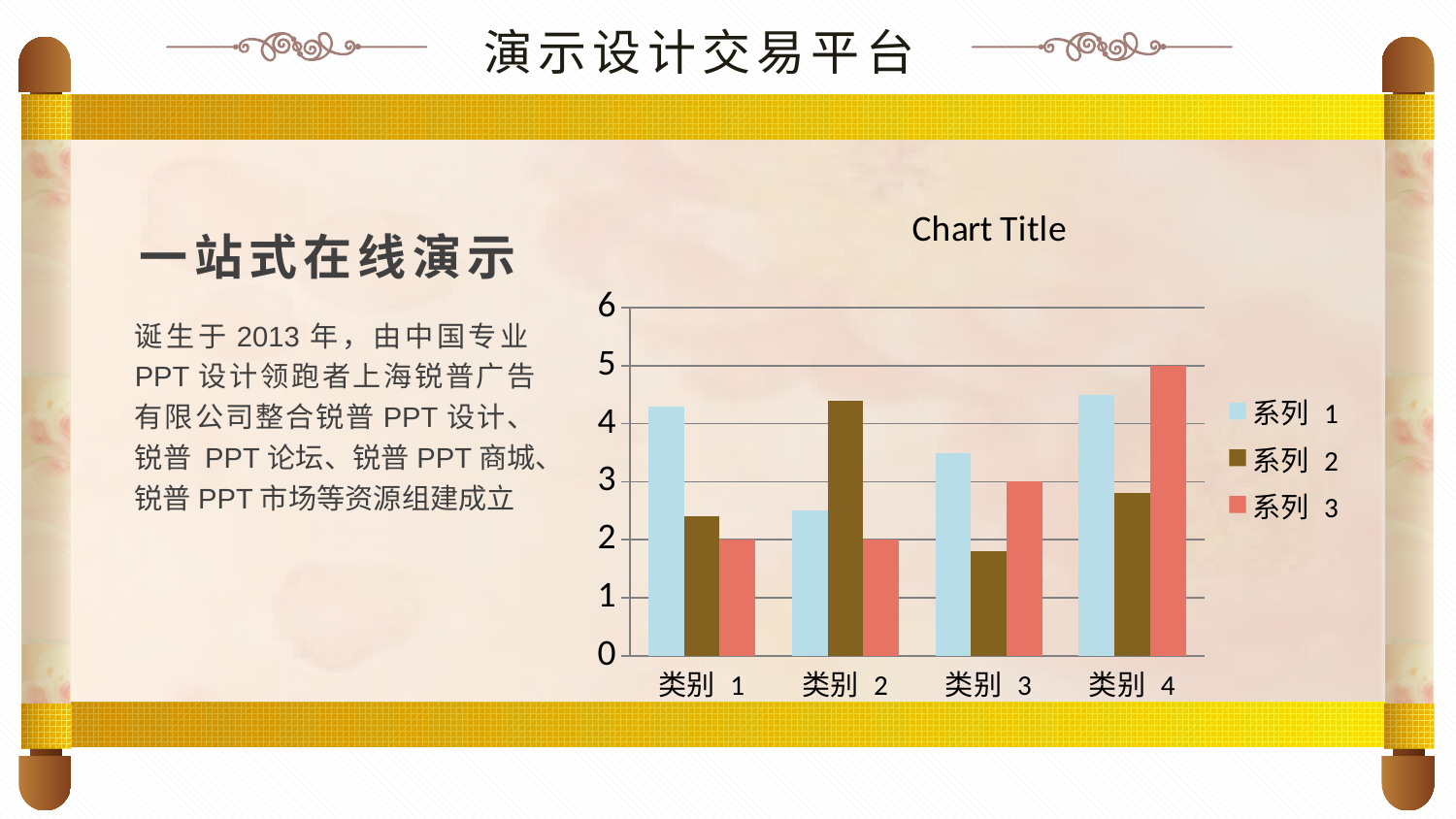

演示设计交易平台

### Chart:

| Category | 系列 1 | 系列 2 | 系列 3 |
|---|---|---|---|
| 类别 1 | 4.3 | 2.4 | 2.0 |
| 类别 2 | 2.5 | 4.4 | 2.0 |
| 类别 3 | 3.5 | 1.8 | 3.0 |
| 类别 4 | 4.5 | 2.8 | 5.0 |
一站式在线演示
诞生于2013年，由中国专业PPT设计领跑者上海锐普广告有限公司整合锐普PPT设计、锐普 PPT论坛、锐普PPT商城、锐普PPT市场等资源组建成立